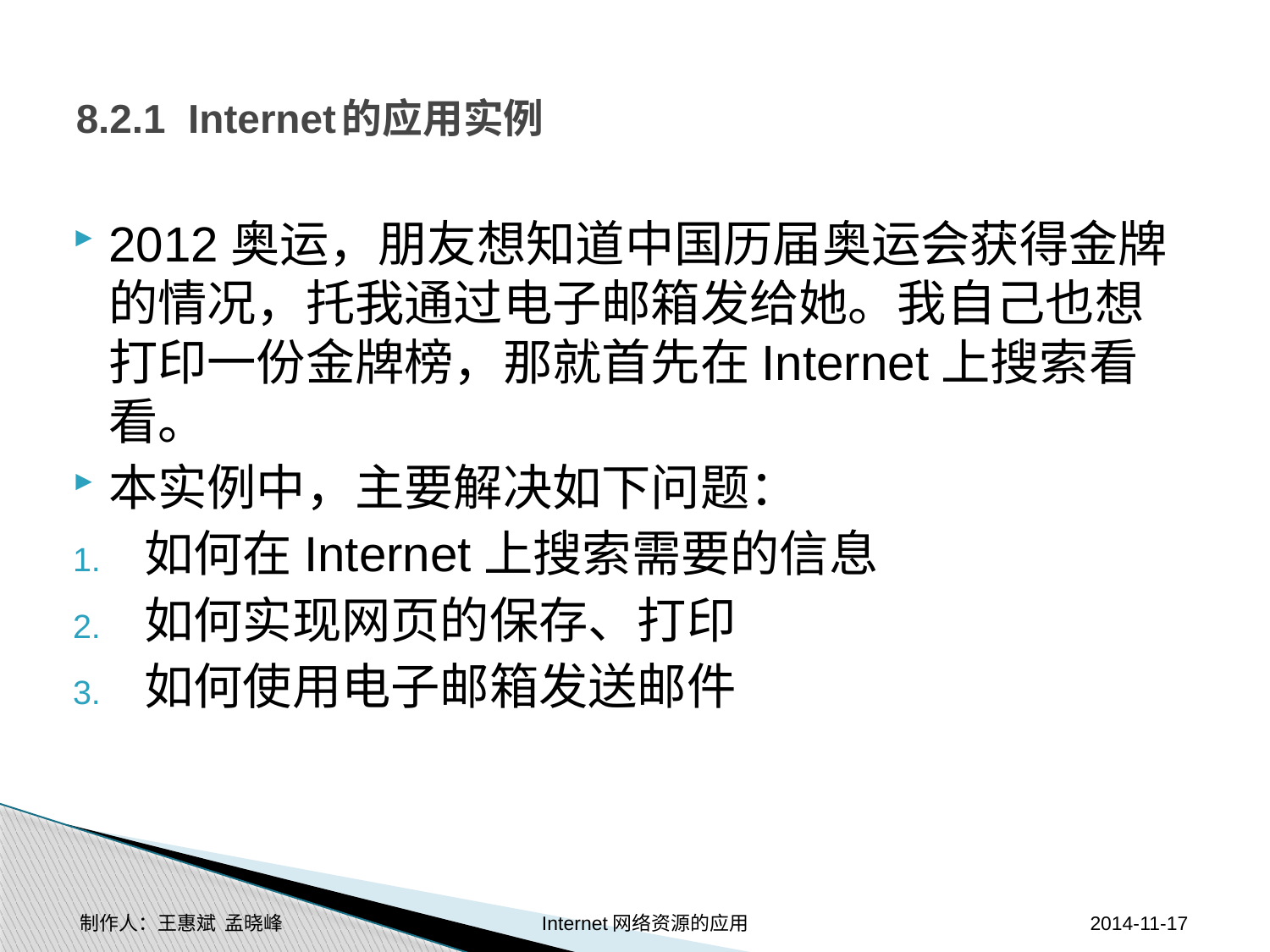

# 8.2.1  Internet的应用实例
2012奥运，朋友想知道中国历届奥运会获得金牌的情况，托我通过电子邮箱发给她。我自己也想打印一份金牌榜，那就首先在Internet上搜索看看。
本实例中，主要解决如下问题：
如何在Internet上搜索需要的信息
如何实现网页的保存、打印
如何使用电子邮箱发送邮件

制作人：王惠斌  孟晓峰                                                         Internet网络资源的应用
2014-11-17